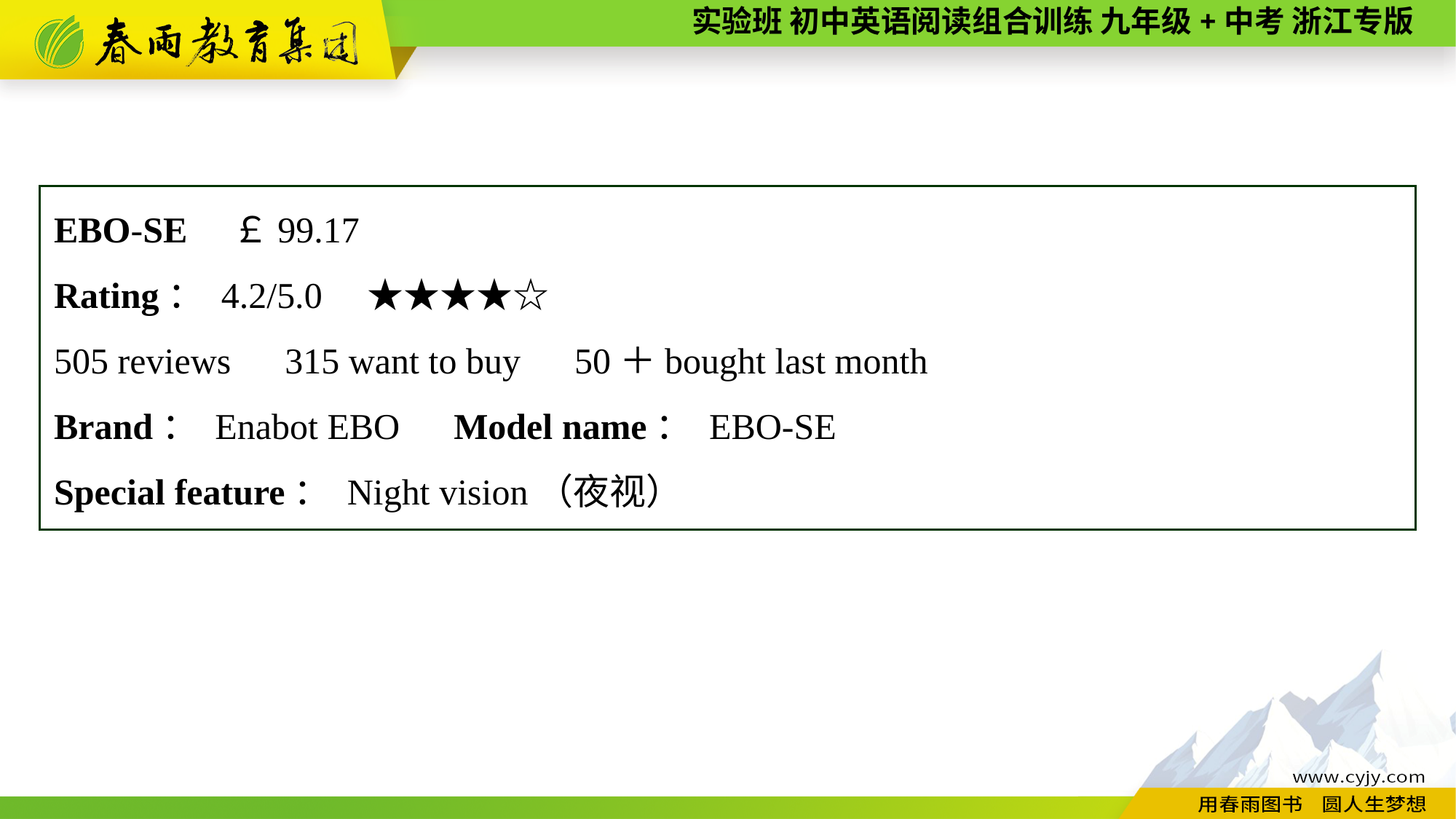

EBO-SE　￡99.17
Rating： 4.2/5.0　★★★★☆
505 reviews　315 want to buy　50＋bought last month
Brand： Enabot EBO　Model name： EBO-SE
Special feature： Night vision（夜视）